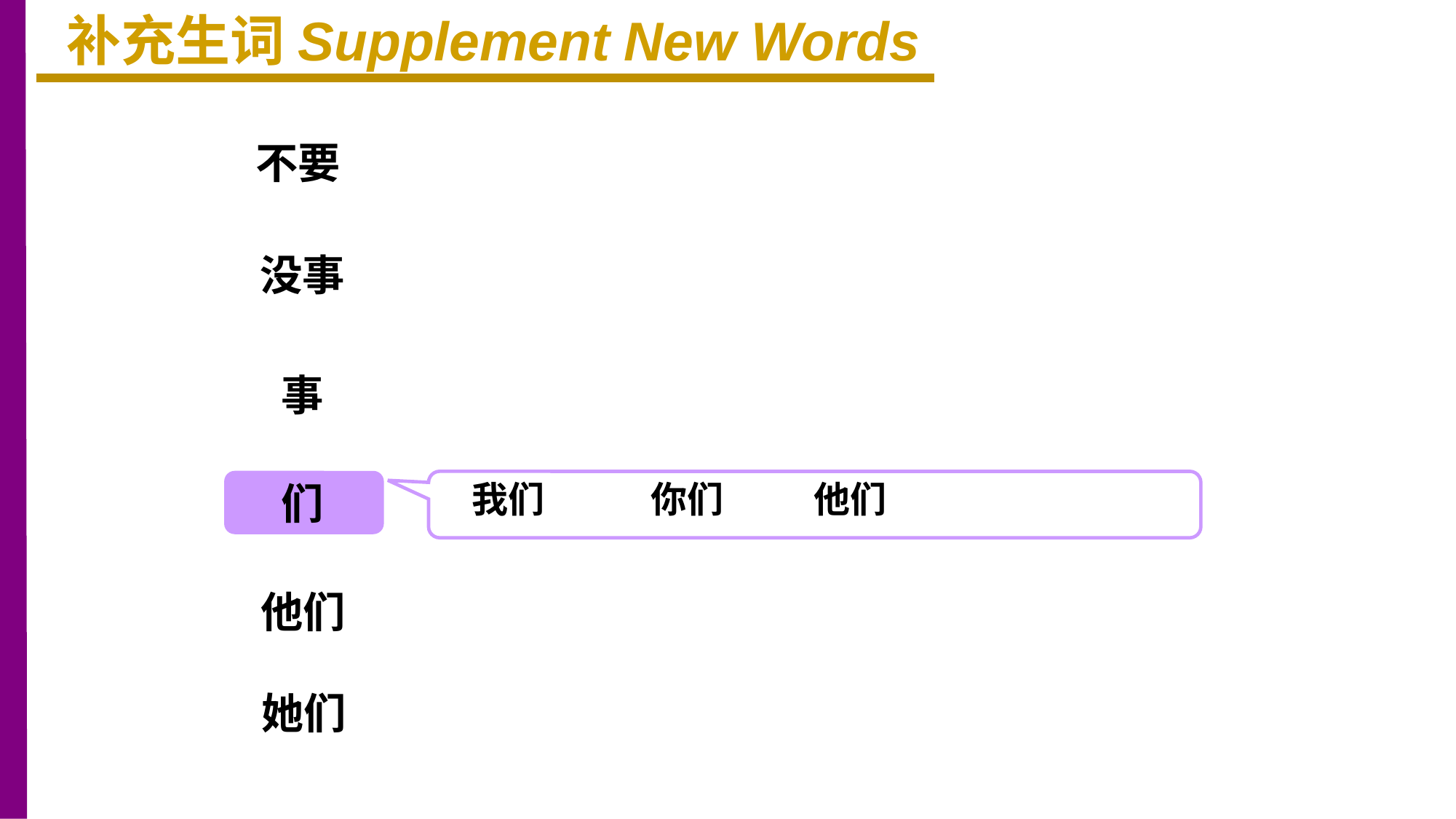

补充生词Supplement New Words
不要
没事
事

我们             你们           他们
们

他们
她们